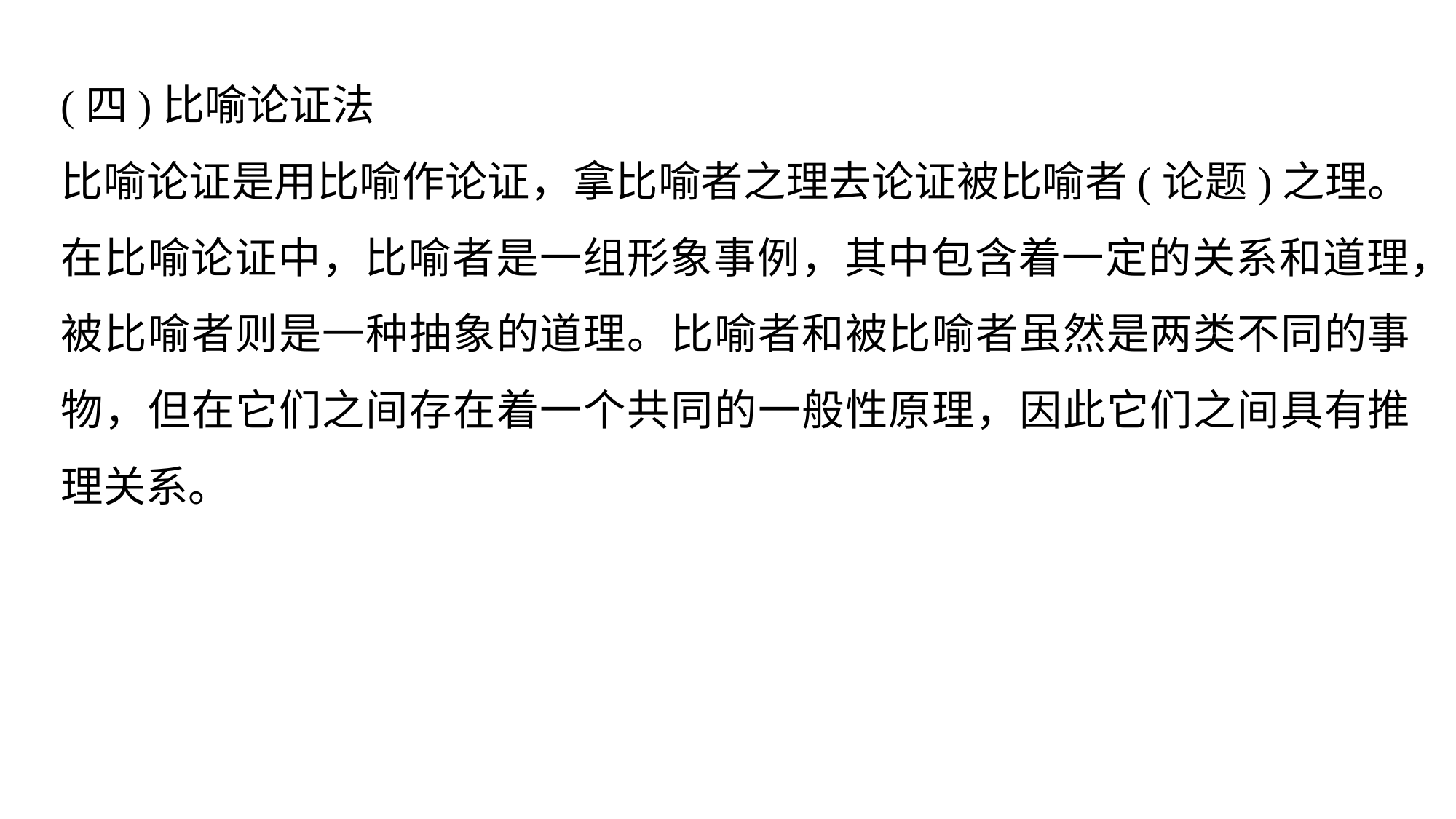

(四)比喻论证法
比喻论证是用比喻作论证，拿比喻者之理去论证被比喻者(论题)之理。在比喻论证中，比喻者是一组形象事例，其中包含着一定的关系和道理，被比喻者则是一种抽象的道理。比喻者和被比喻者虽然是两类不同的事物，但在它们之间存在着一个共同的一般性原理，因此它们之间具有推理关系。